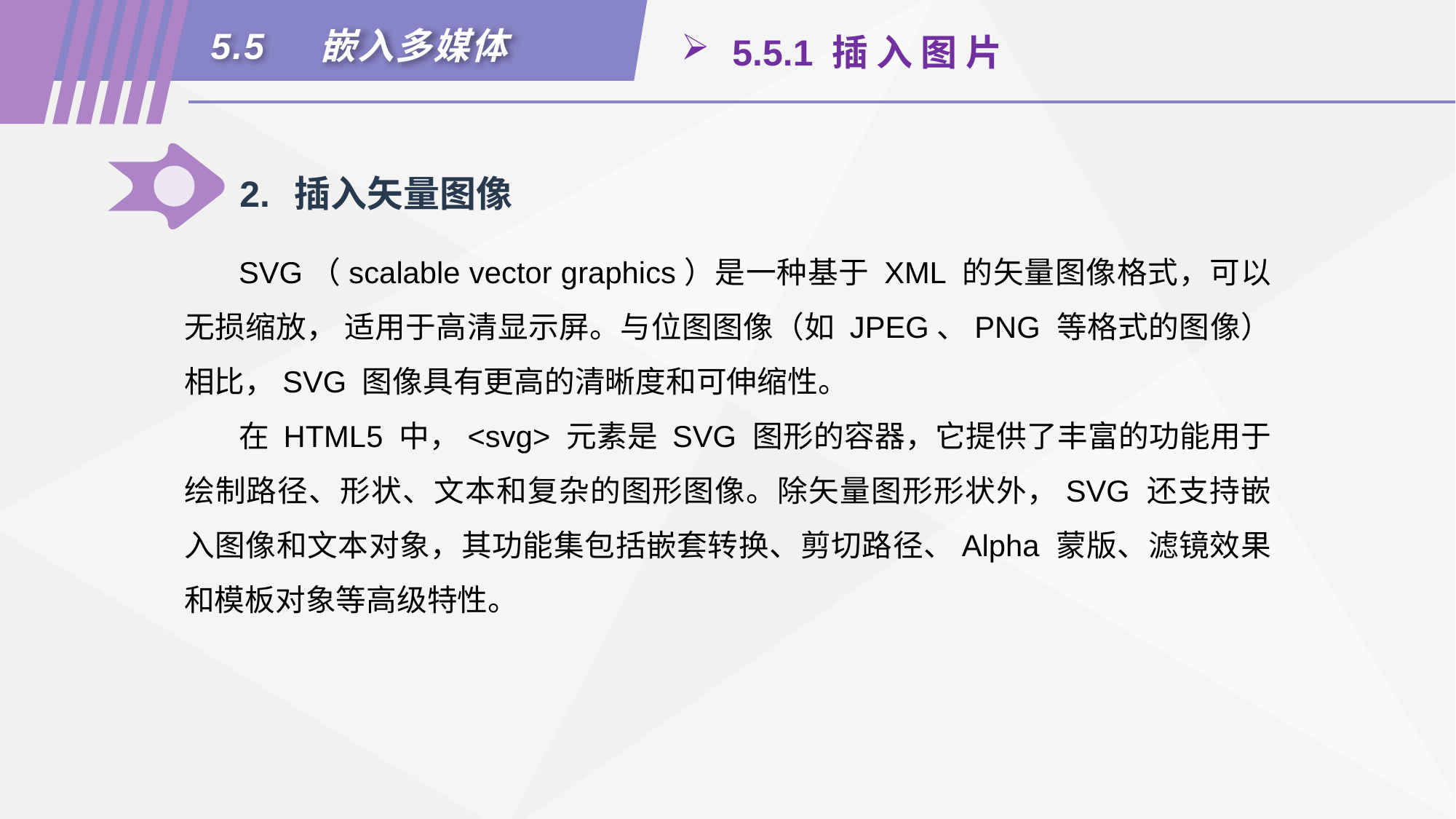

5.5	嵌入多媒体
 5.5.1 插 入 图 片

2.	插入矢量图像
SVG（scalable vector graphics）是一种基于 XML 的矢量图像格式，可以无损缩放， 适用于高清显示屏。与位图图像（如 JPEG、PNG 等格式的图像）相比，SVG 图像具有更高的清晰度和可伸缩性。
在 HTML5 中，<svg> 元素是 SVG 图形的容器，它提供了丰富的功能用于绘制路径、形状、文本和复杂的图形图像。除矢量图形形状外，SVG 还支持嵌入图像和文本对象，其功能集包括嵌套转换、剪切路径、Alpha 蒙版、滤镜效果和模板对象等高级特性。